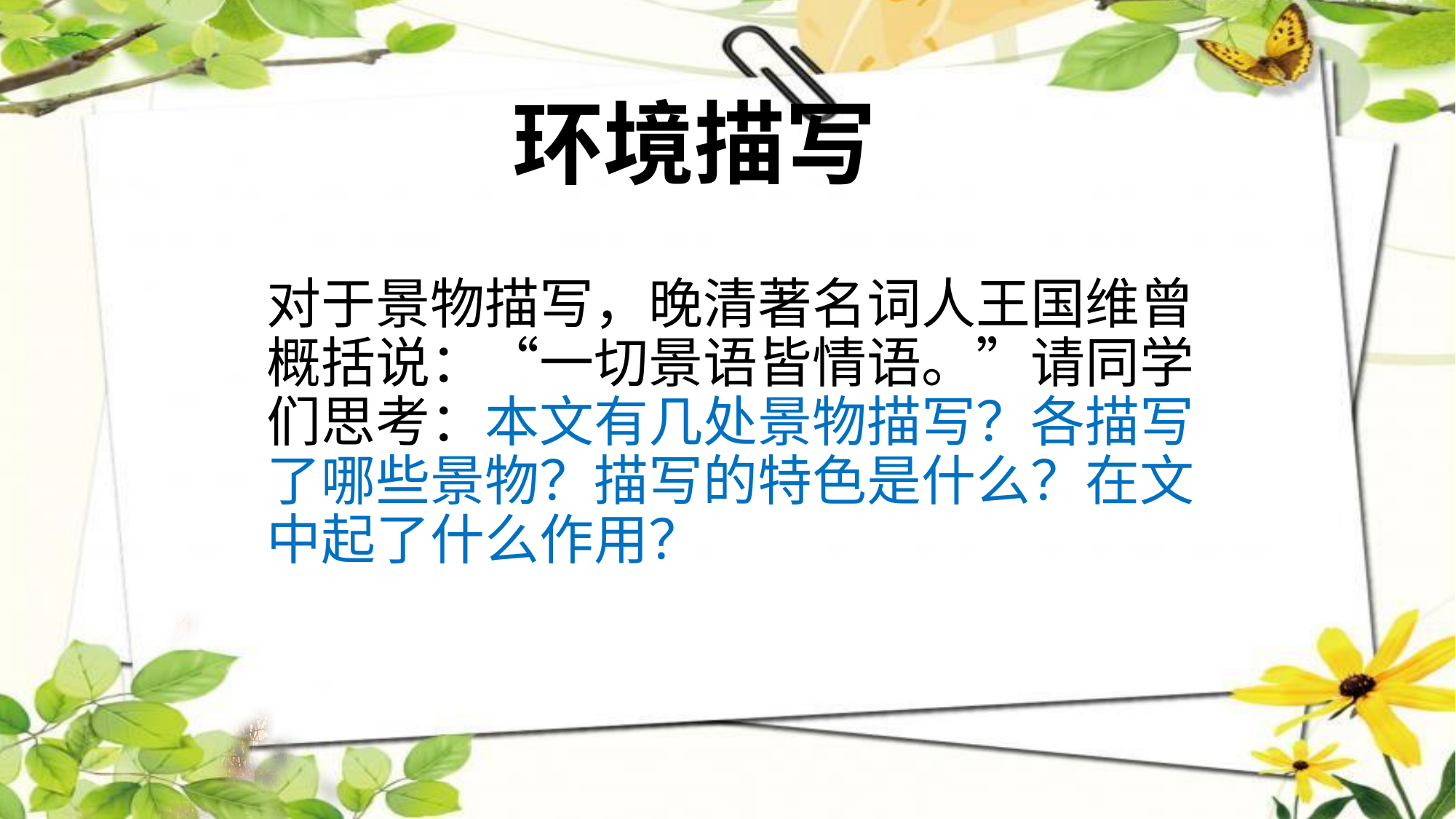

环境描写
对于景物描写，晚清著名词人王国维曾概括说：“一切景语皆情语。”请同学们思考：本文有几处景物描写？各描写了哪些景物？描写的特色是什么？在文中起了什么作用？